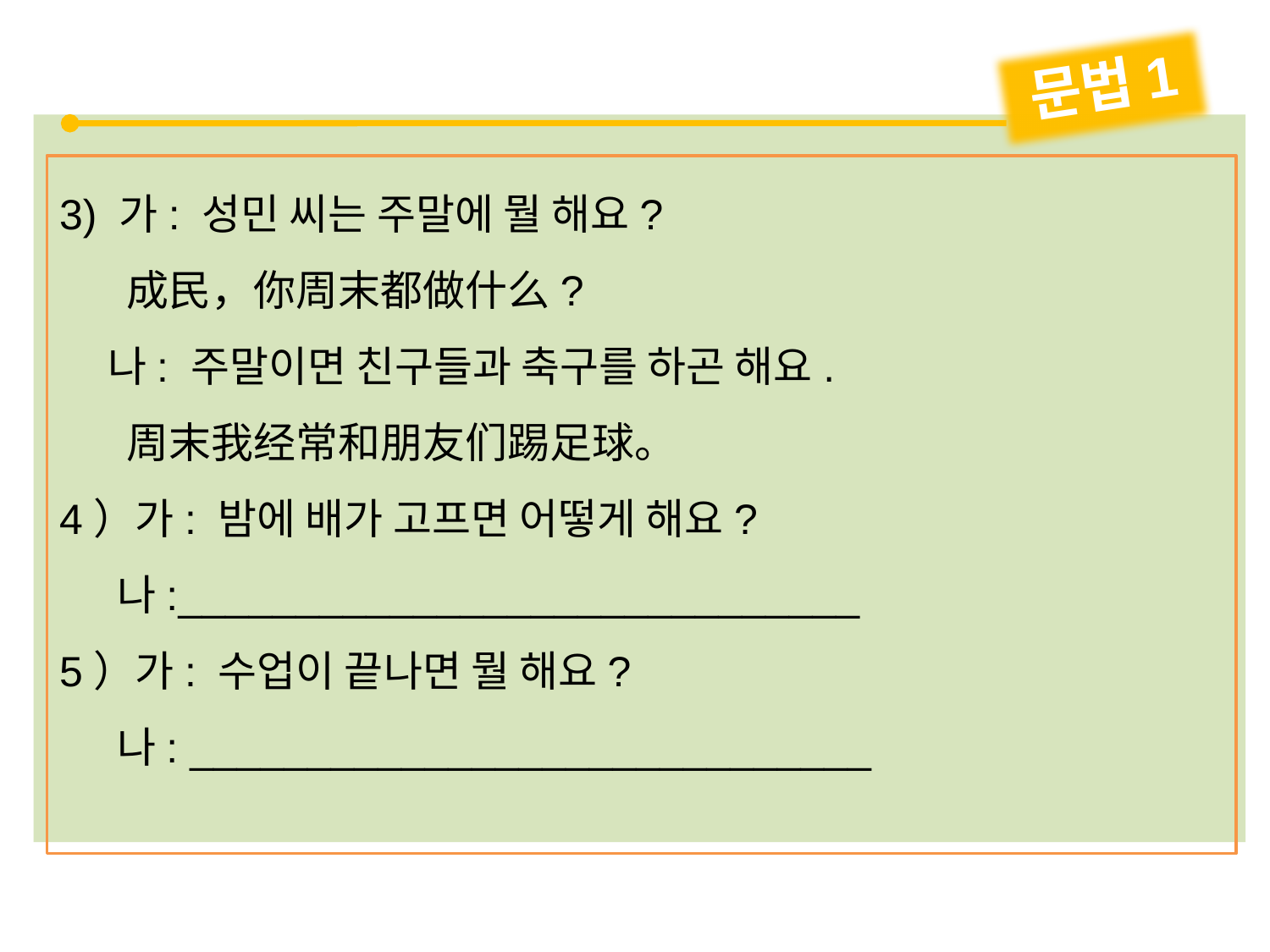

문법1

3) 가: 성민 씨는 주말에 뭘 해요?
      成民，你周末都做什么?
    나: 주말이면 친구들과 축구를 하곤 해요.
      周末我经常和朋友们踢足球。
4）가: 밤에 배가 고프면 어떻게 해요?
     나:_____________________________
5）가: 수업이 끝나면 뭘 해요?
     나: _____________________________